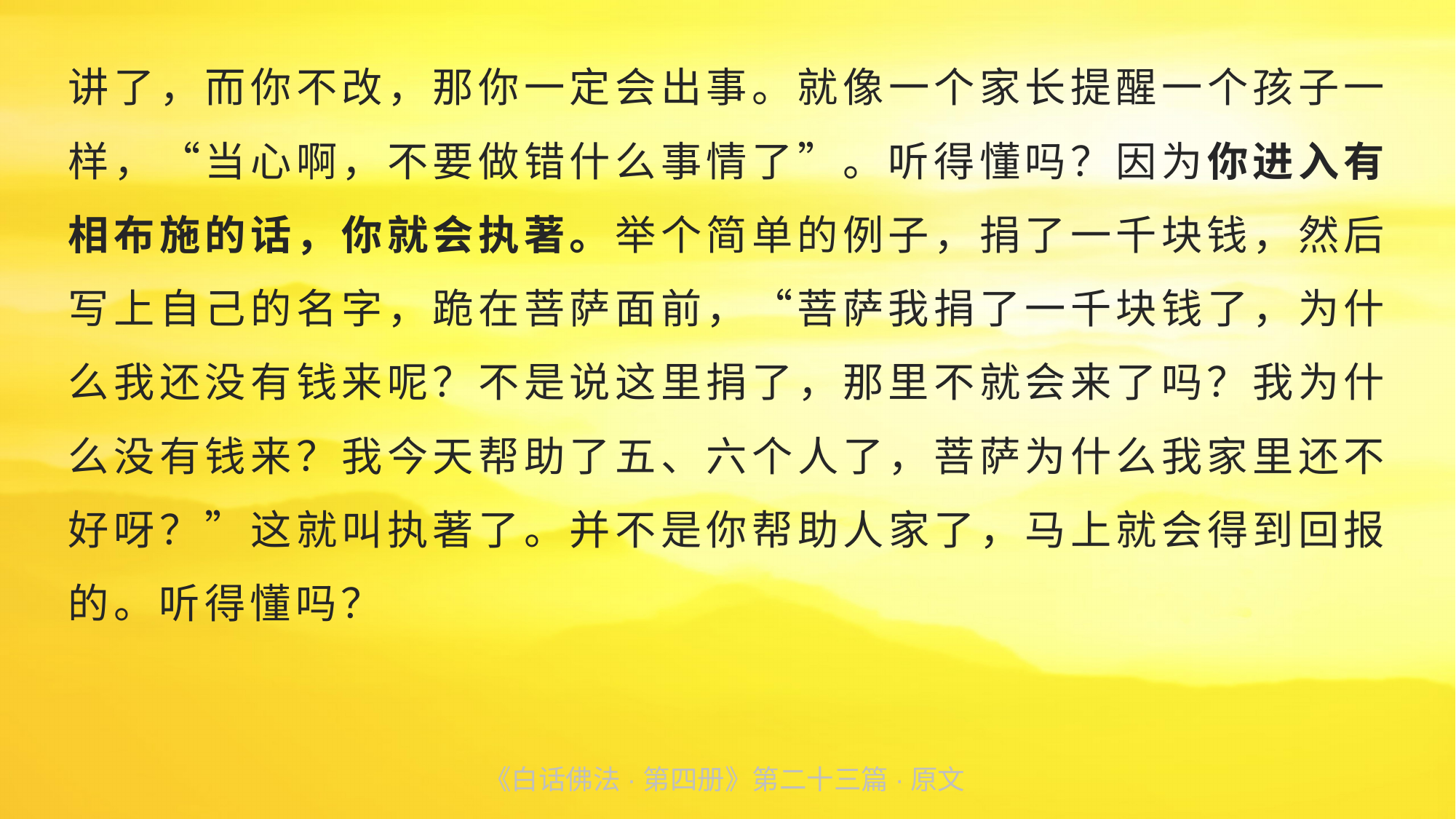

讲了，而你不改，那你一定会出事。就像一个家长提醒一个孩子一样，“当心啊，不要做错什么事情了”。听得懂吗？因为你进入有相布施的话，你就会执著。举个简单的例子，捐了一千块钱，然后写上自己的名字，跪在菩萨面前，“菩萨我捐了一千块钱了，为什么我还没有钱来呢？不是说这里捐了，那里不就会来了吗？我为什么没有钱来？我今天帮助了五、六个人了，菩萨为什么我家里还不好呀？”这就叫执著了。并不是你帮助人家了，马上就会得到回报的。听得懂吗？
《白话佛法·第四册》第二十三篇·原文